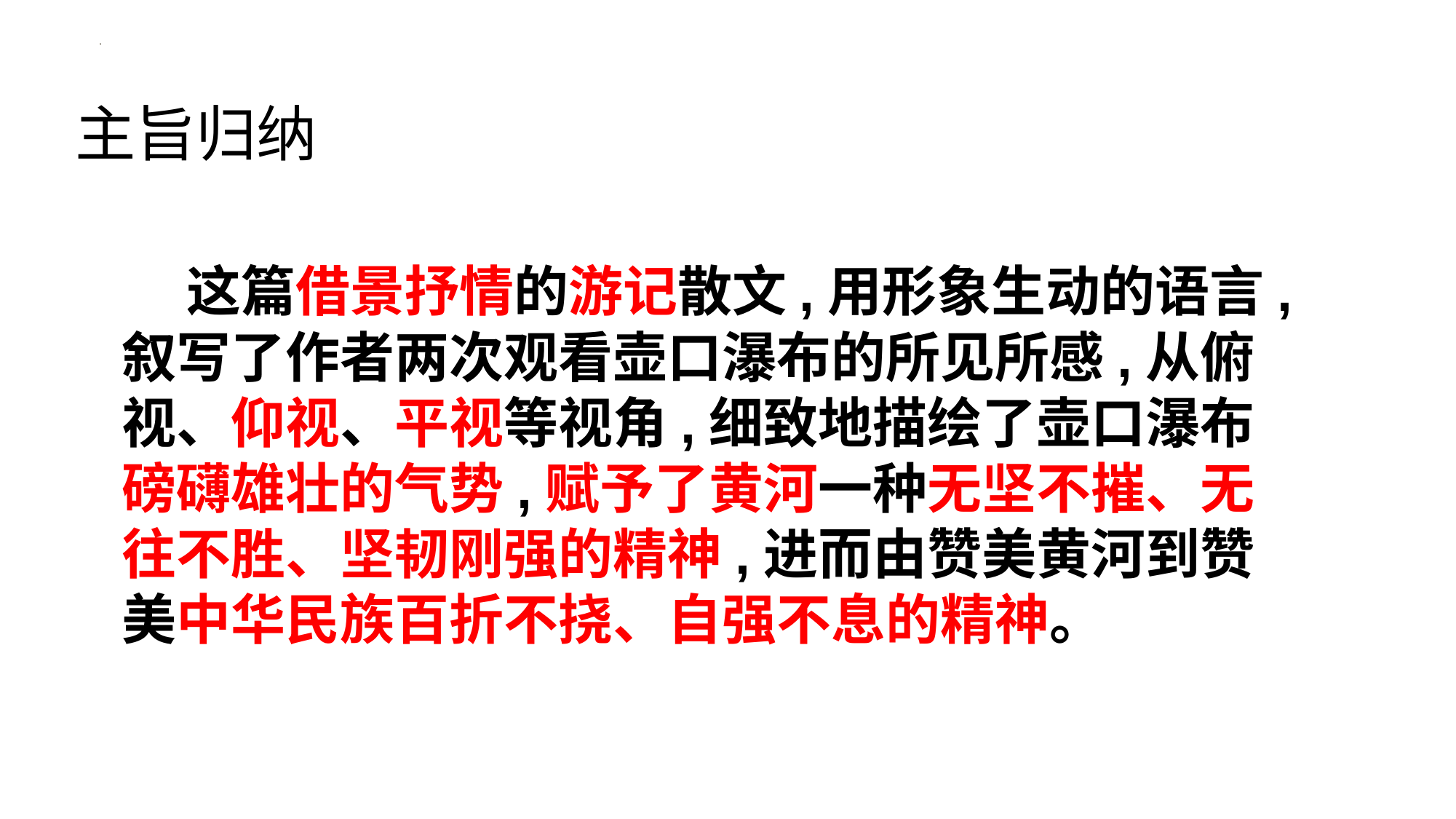

主旨归纳
    这篇借景抒情的游记散文,用形象生动的语言,叙写了作者两次观看壶口瀑布的所见所感,从俯视、仰视、平视等视角,细致地描绘了壶口瀑布磅礴雄壮的气势,赋予了黄河一种无坚不摧、无往不胜、坚韧刚强的精神,进而由赞美黄河到赞美中华民族百折不挠、自强不息的精神。